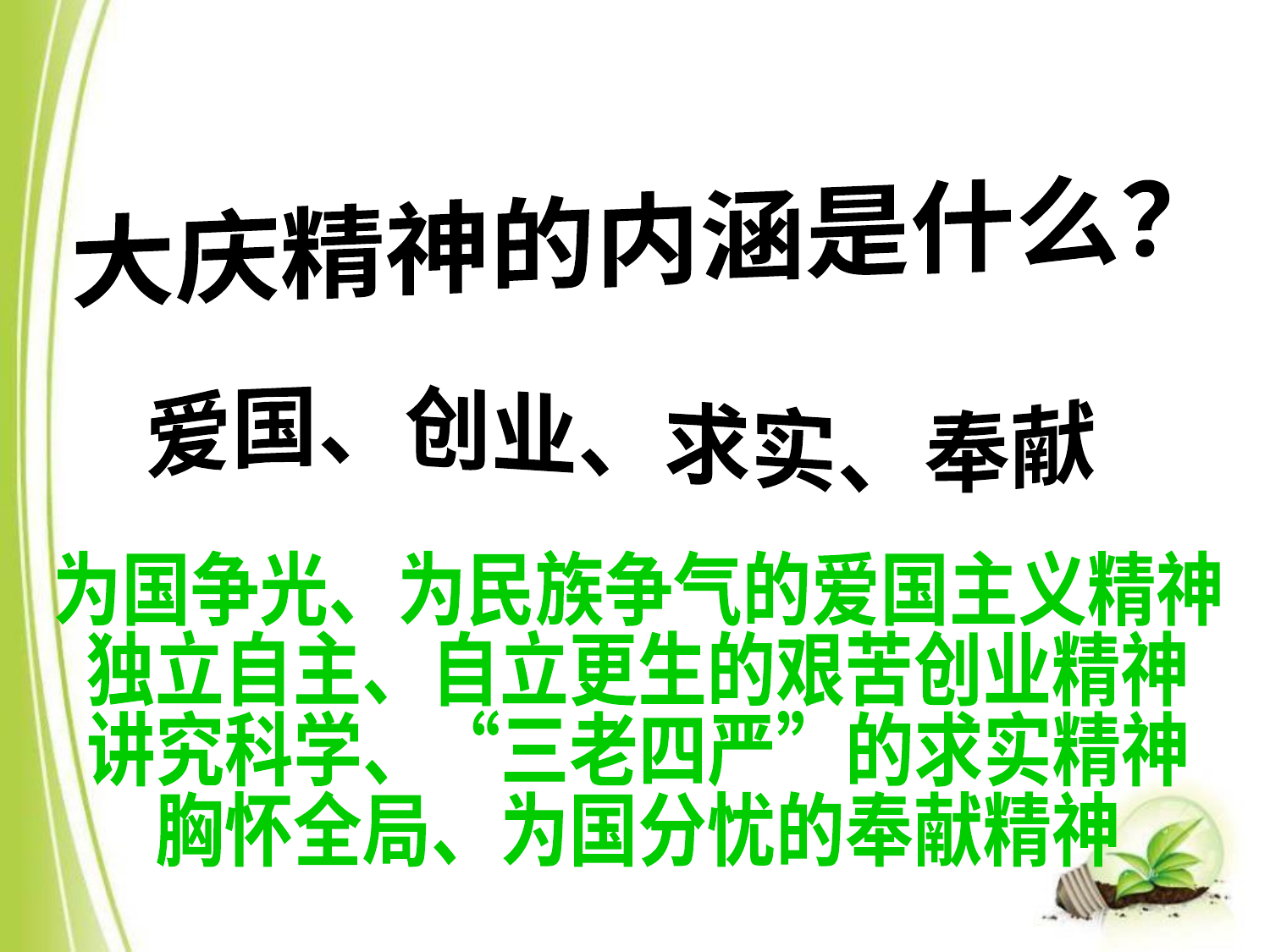

大庆精神的内涵是什么？
爱国、创业、求实、奉献

为国争光、为民族争气的爱国主义精神
独立自主、自立更生的艰苦创业精神
讲究科学、“三老四严”的求实精神
胸怀全局、为国分忧的奉献精神